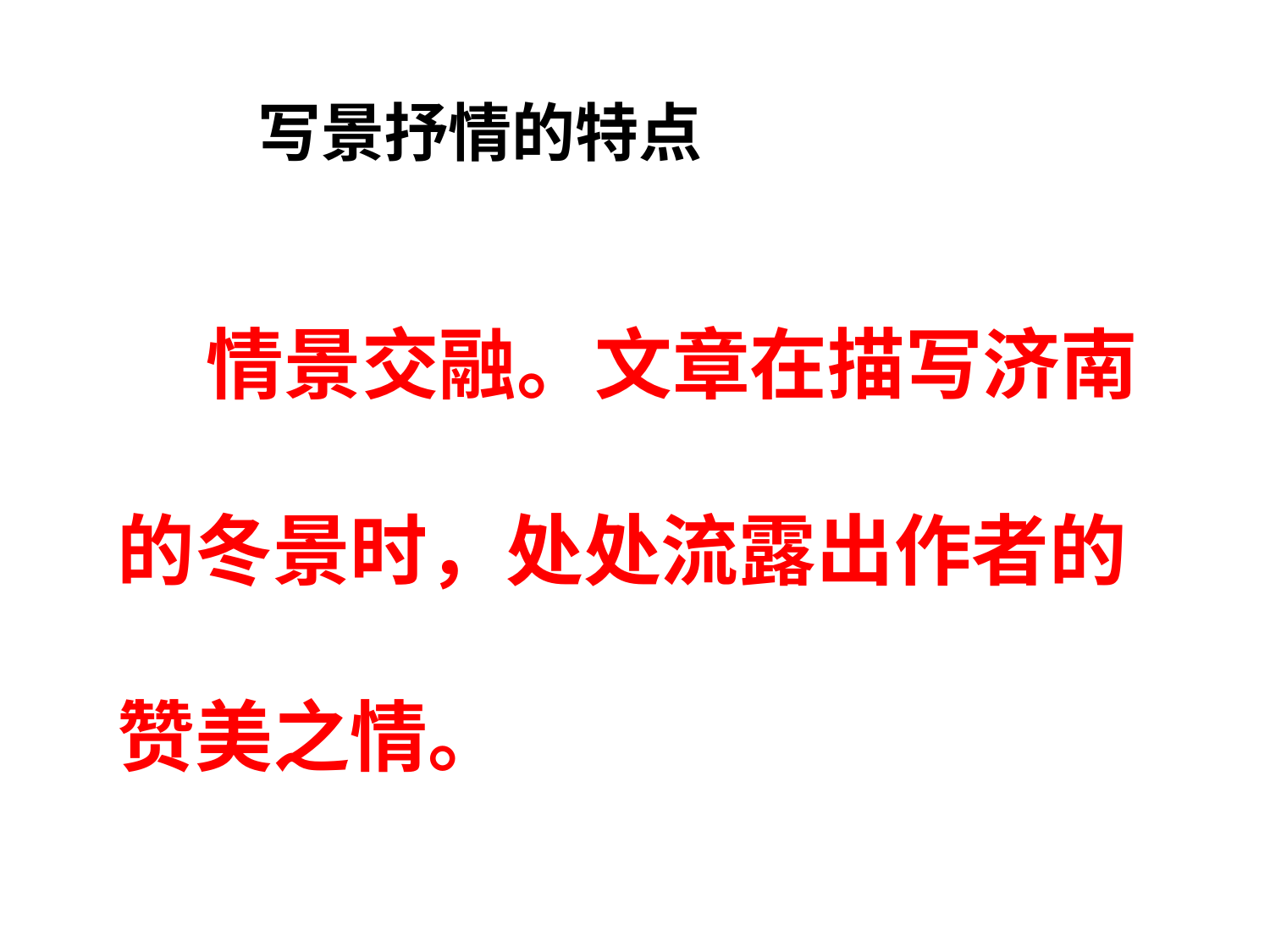

写景抒情的特点
    情景交融。文章在描写济南的冬景时，处处流露出作者的赞美之情。